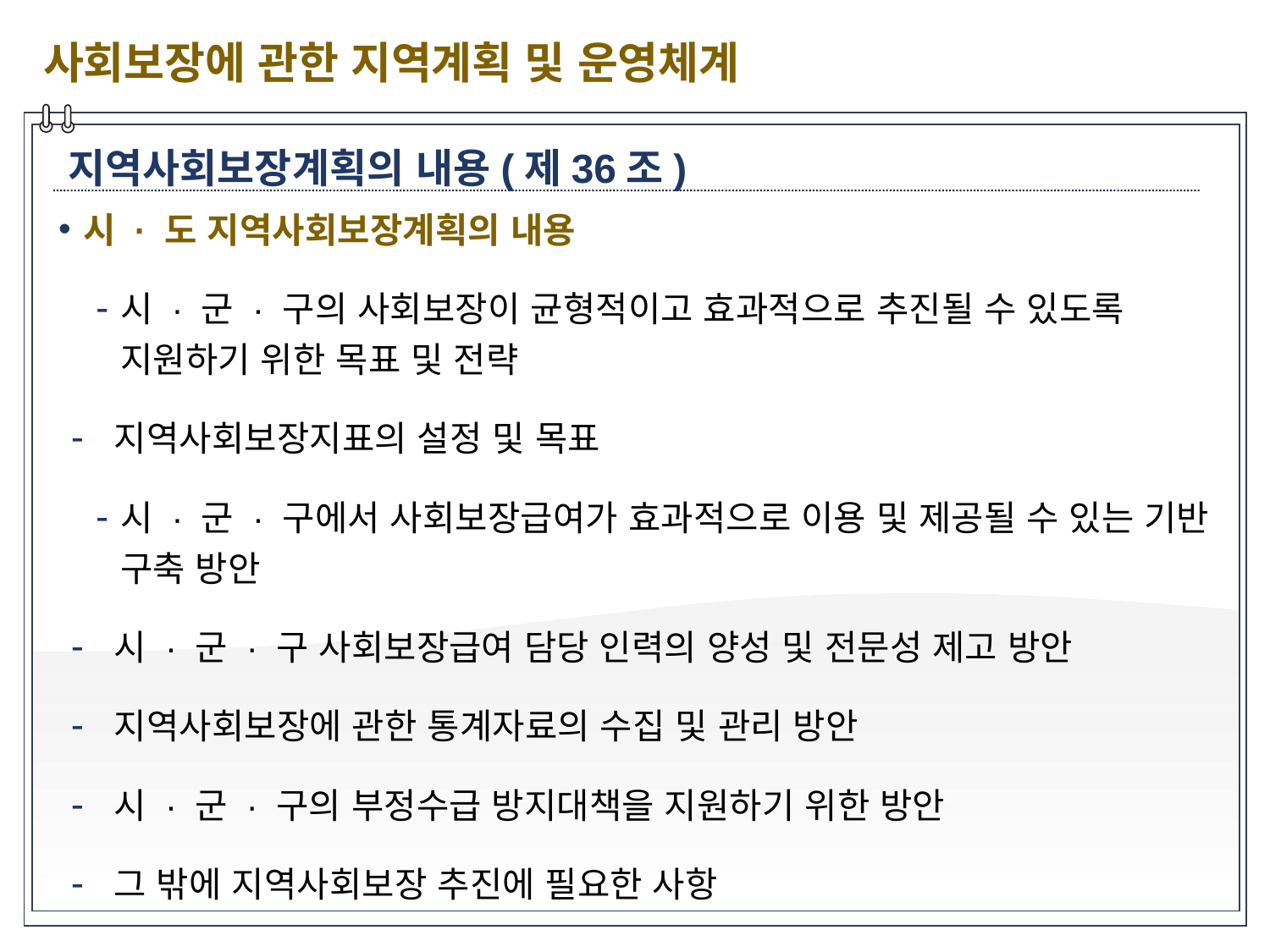

사회보장에 관한 지역계획 및 운영체계

지역사회보장계획의 내용(제36조)

시 · 도 지역사회보장계획의 내용
시 · 군 · 구의 사회보장이 균형적이고 효과적으로 추진될 수 있도록  지원하기 위한 목표 및 전략
 지역사회보장지표의 설정 및 목표
시 · 군 · 구에서 사회보장급여가 효과적으로 이용 및 제공될 수 있는 기반 구축 방안
 시 · 군 · 구 사회보장급여 담당 인력의 양성 및 전문성 제고 방안
 지역사회보장에 관한 통계자료의 수집 및 관리 방안
 시 · 군 · 구의 부정수급 방지대책을 지원하기 위한 방안
 그 밖에 지역사회보장 추진에 필요한 사항